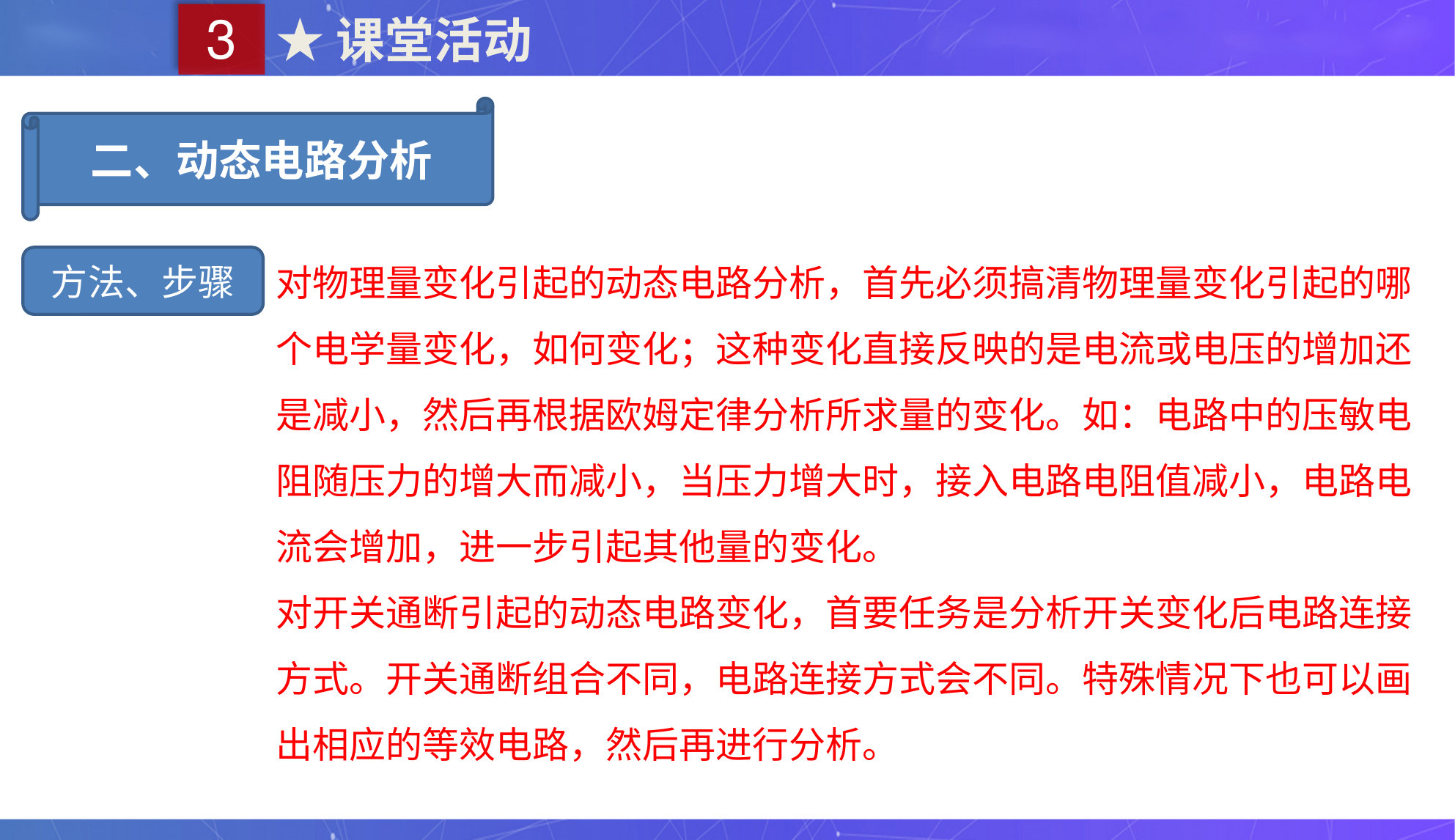

3
★课堂活动
二、动态电路分析
对物理量变化引起的动态电路分析，首先必须搞清物理量变化引起的哪个电学量变化，如何变化；这种变化直接反映的是电流或电压的增加还是减小，然后再根据欧姆定律分析所求量的变化。如：电路中的压敏电阻随压力的增大而减小，当压力增大时，接入电路电阻值减小，电路电流会增加，进一步引起其他量的变化。
对开关通断引起的动态电路变化，首要任务是分析开关变化后电路连接方式。开关通断组合不同，电路连接方式会不同。特殊情况下也可以画出相应的等效电路，然后再进行分析。
方法、步骤